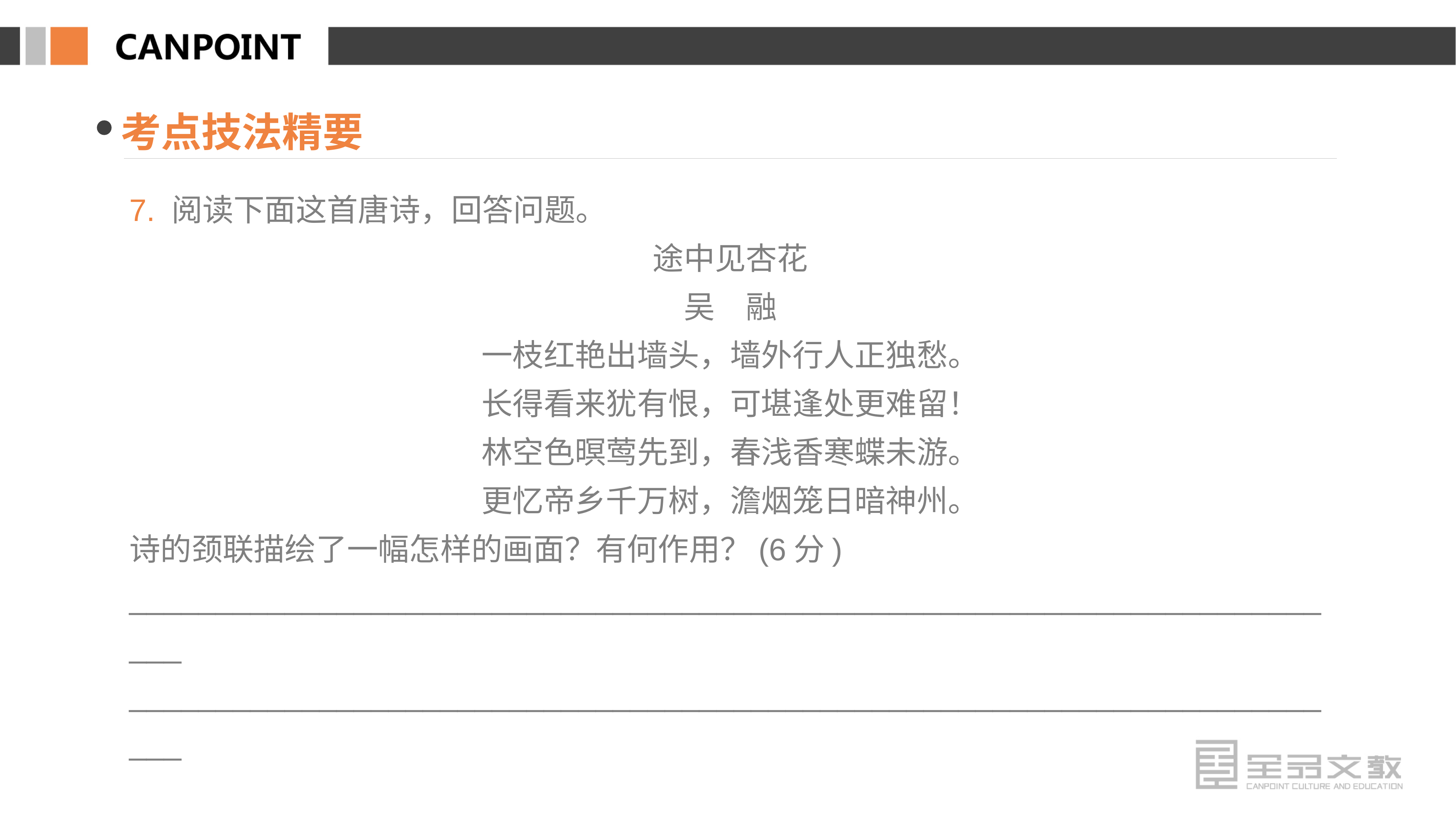

考点技法精要

7. 阅读下面这首唐诗，回答问题。
途中见杏花
吴　融
一枝红艳出墙头，墙外行人正独愁。
长得看来犹有恨，可堪逢处更难留！
林空色暝莺先到，春浅香寒蝶未游。
更忆帝乡千万树，澹烟笼日暗神州。
诗的颈联描绘了一幅怎样的画面？有何作用？(6分)
________________________________________________________________________
________________________________________________________________________